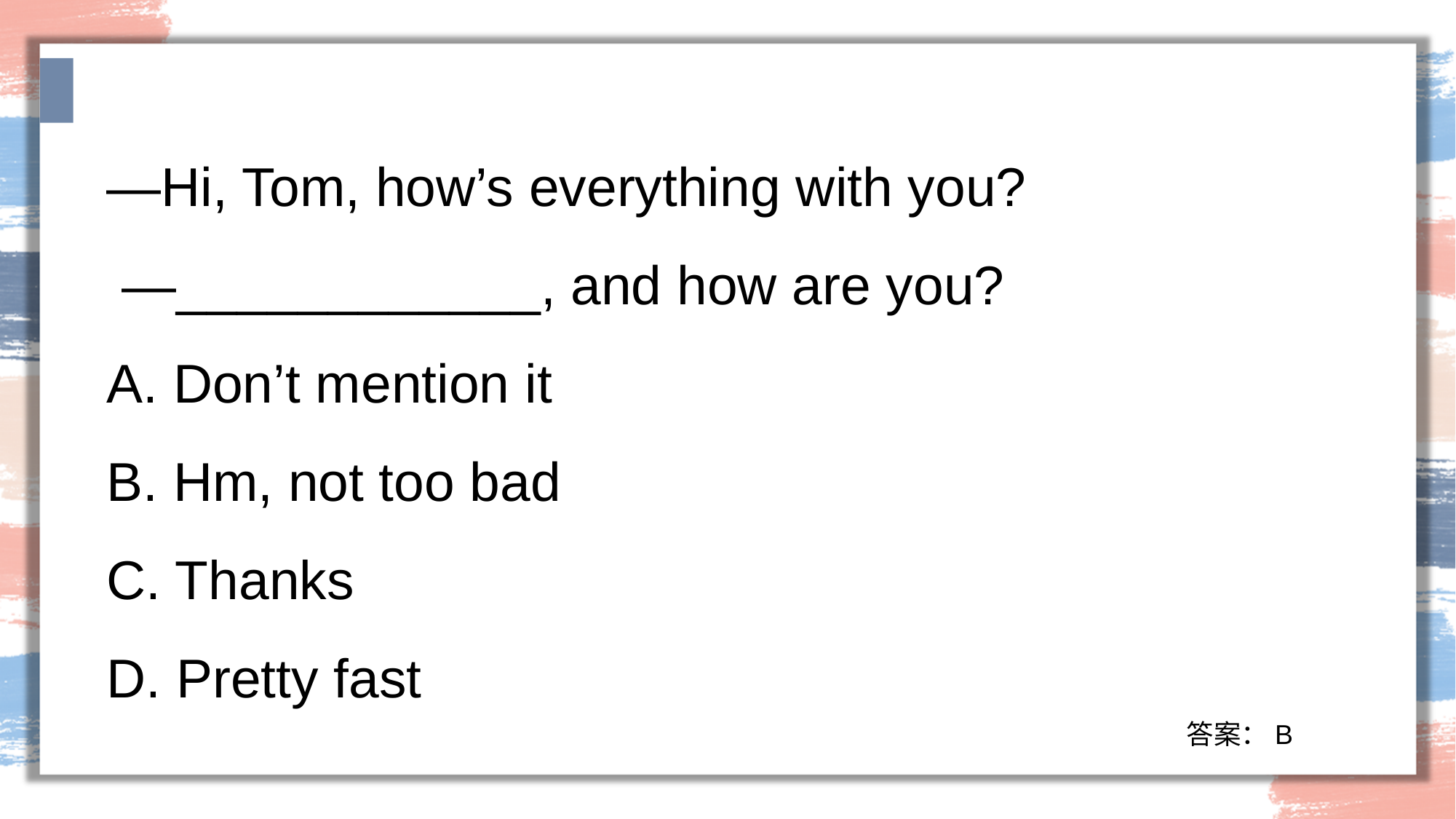

—Hi, Tom, how’s everything with you?
 —____________, and how are you?
A. Don’t mention it
B. Hm, not too bad
C. Thanks
D. Pretty fast
答案：B